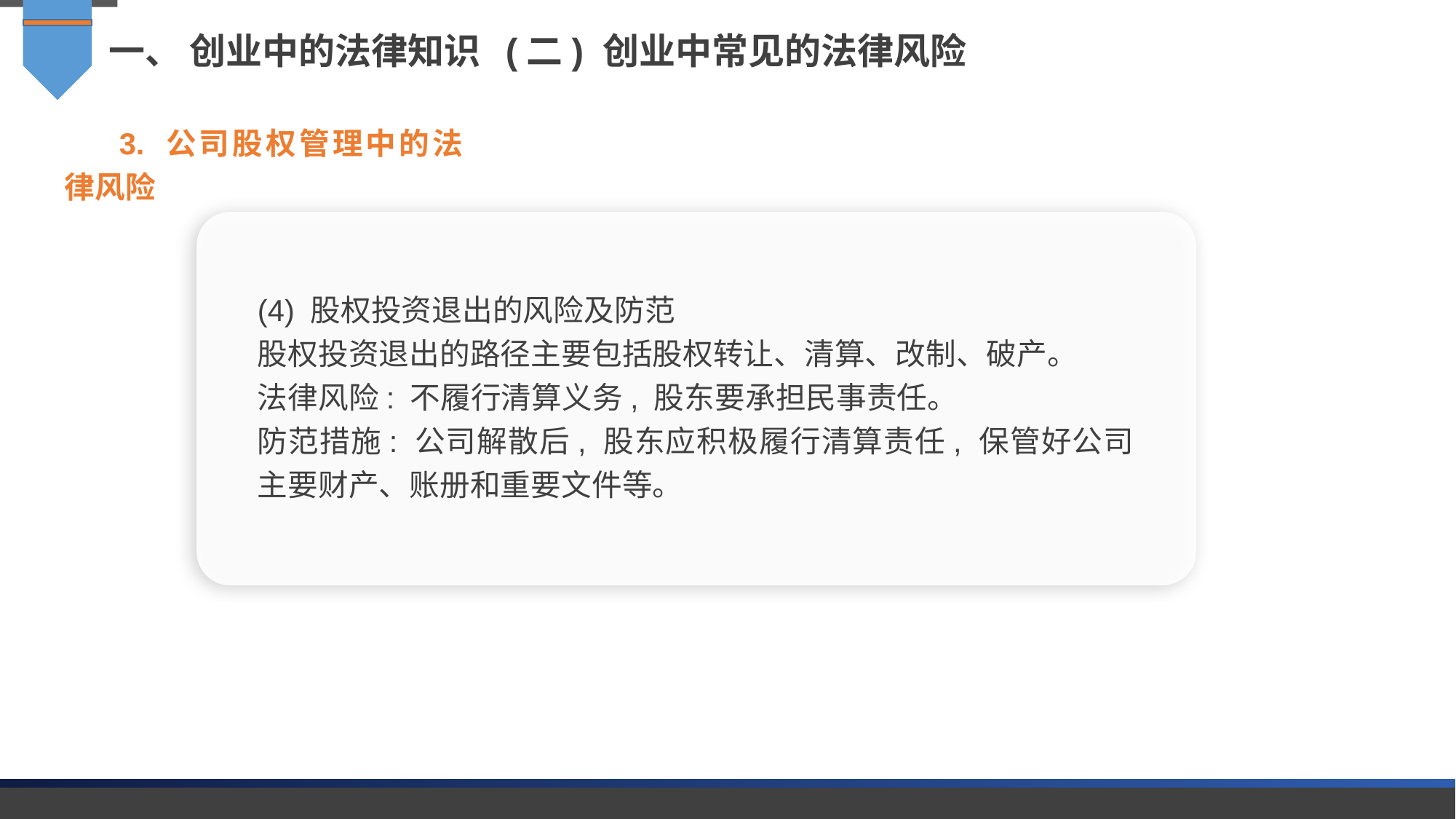

一、 创业中的法律知识  (二) 创业中常见的法律风险
3. 公司股权管理中的法律风险

(4) 股权投资退出的风险及防范
股权投资退出的路径主要包括股权转让、清算、改制、破产。
法律风险: 不履行清算义务, 股东要承担民事责任。
防范措施: 公司解散后, 股东应积极履行清算责任, 保管好公司主要财产、账册和重要文件等。